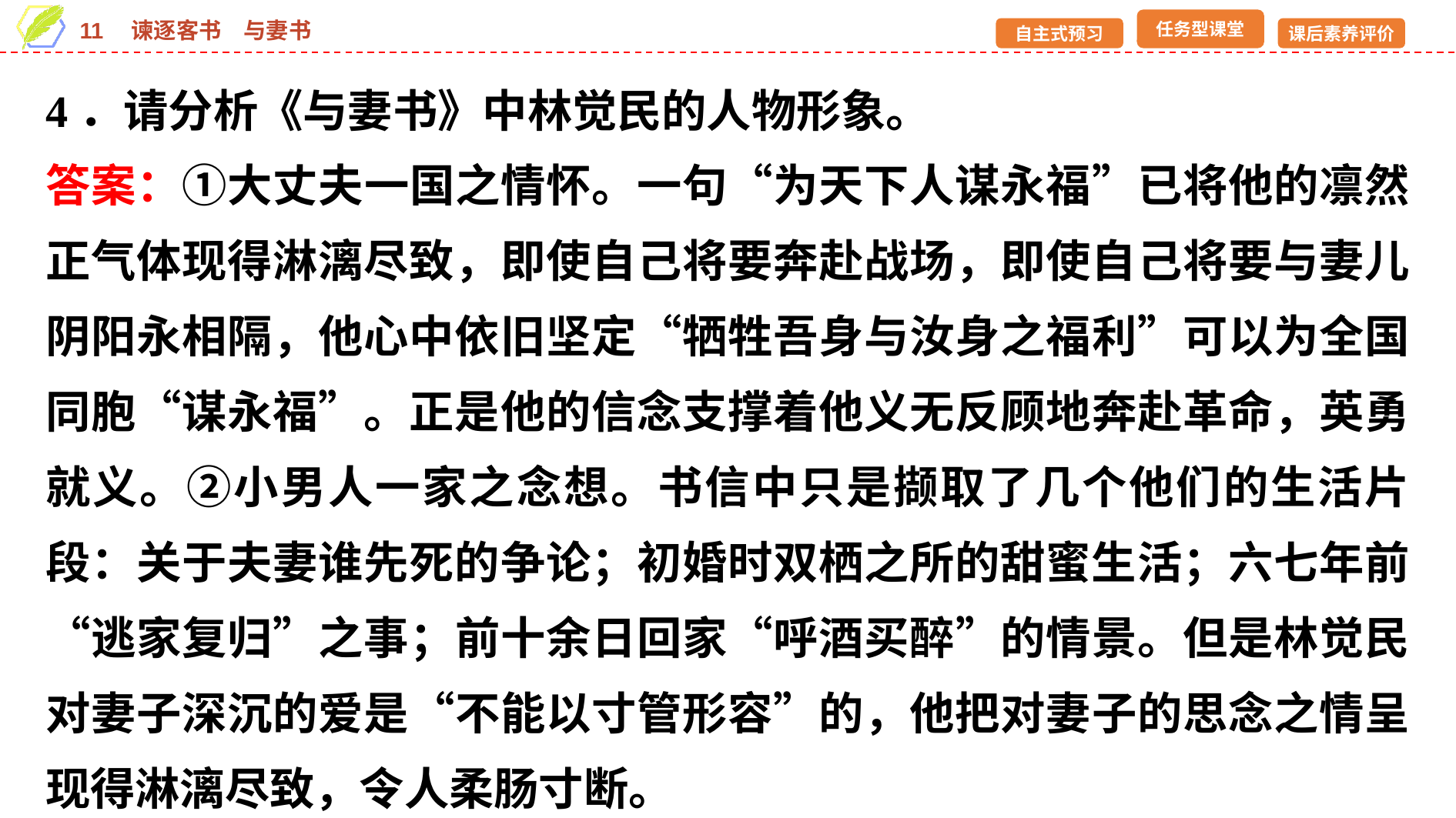

4．请分析《与妻书》中林觉民的人物形象。
答案：①大丈夫一国之情怀。一句“为天下人谋永福”已将他的凛然正气体现得淋漓尽致，即使自己将要奔赴战场，即使自己将要与妻儿阴阳永相隔，他心中依旧坚定“牺牲吾身与汝身之福利”可以为全国同胞“谋永福”。正是他的信念支撑着他义无反顾地奔赴革命，英勇就义。②小男人一家之念想。书信中只是撷取了几个他们的生活片段：关于夫妻谁先死的争论；初婚时双栖之所的甜蜜生活；六七年前“逃家复归”之事；前十余日回家“呼酒买醉”的情景。但是林觉民对妻子深沉的爱是“不能以寸管形容”的，他把对妻子的思念之情呈现得淋漓尽致，令人柔肠寸断。